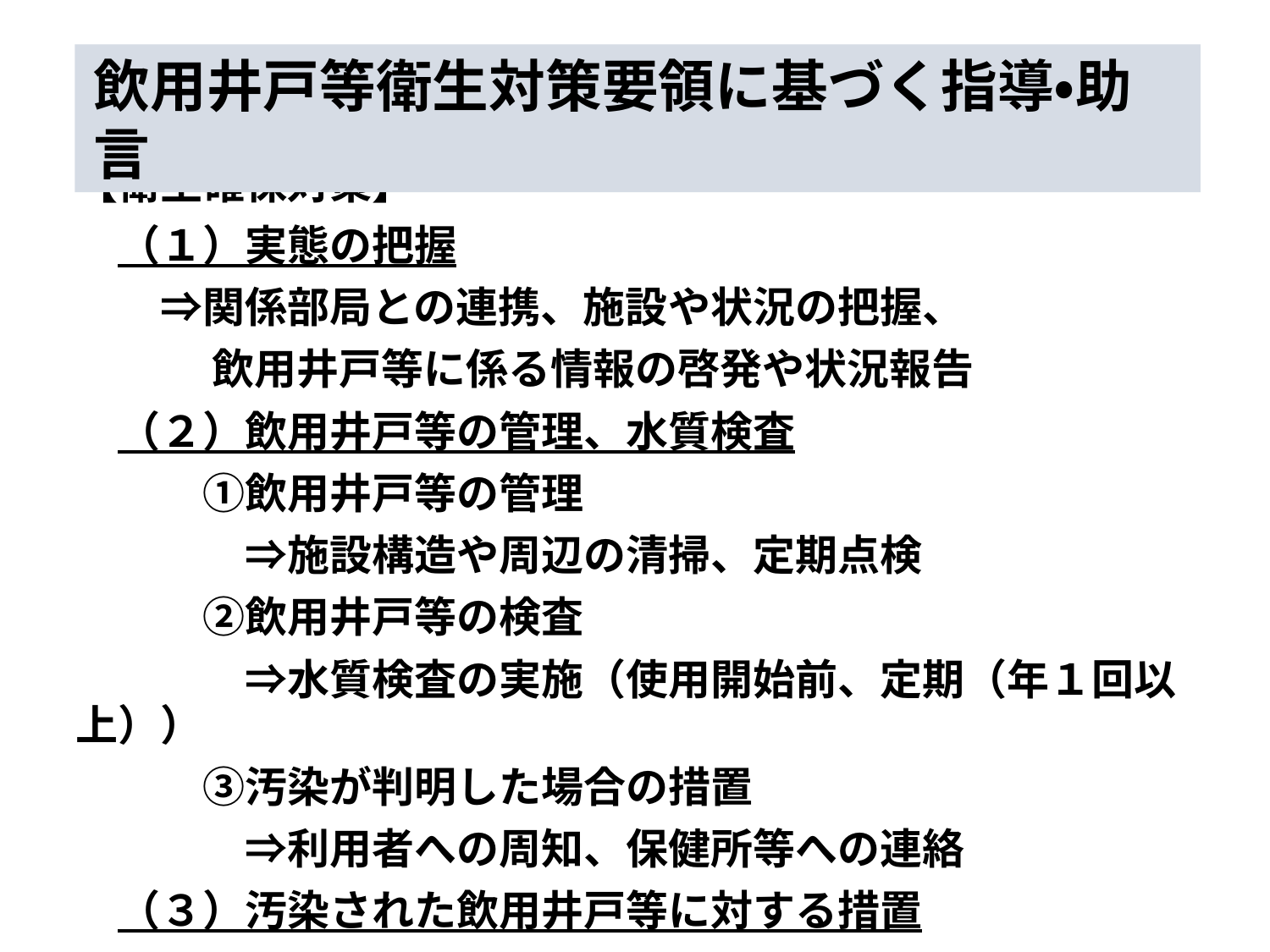

飲用井戸等衛生対策要領に基づく指導・助言
【衛生確保対策】
　（１）実態の把握
　　⇒関係部局との連携、施設や状況の把握、
　　　 飲用井戸等に係る情報の啓発や状況報告
　（２）飲用井戸等の管理、水質検査
　　　①飲用井戸等の管理
　　　　⇒施設構造や周辺の清掃、定期点検
　　　②飲用井戸等の検査
　　　　⇒水質検査の実施（使用開始前、定期（年１回以上））
　　　③汚染が判明した場合の措置
　　　　⇒利用者への周知、保健所等への連絡
　（３）汚染された飲用井戸等に対する措置